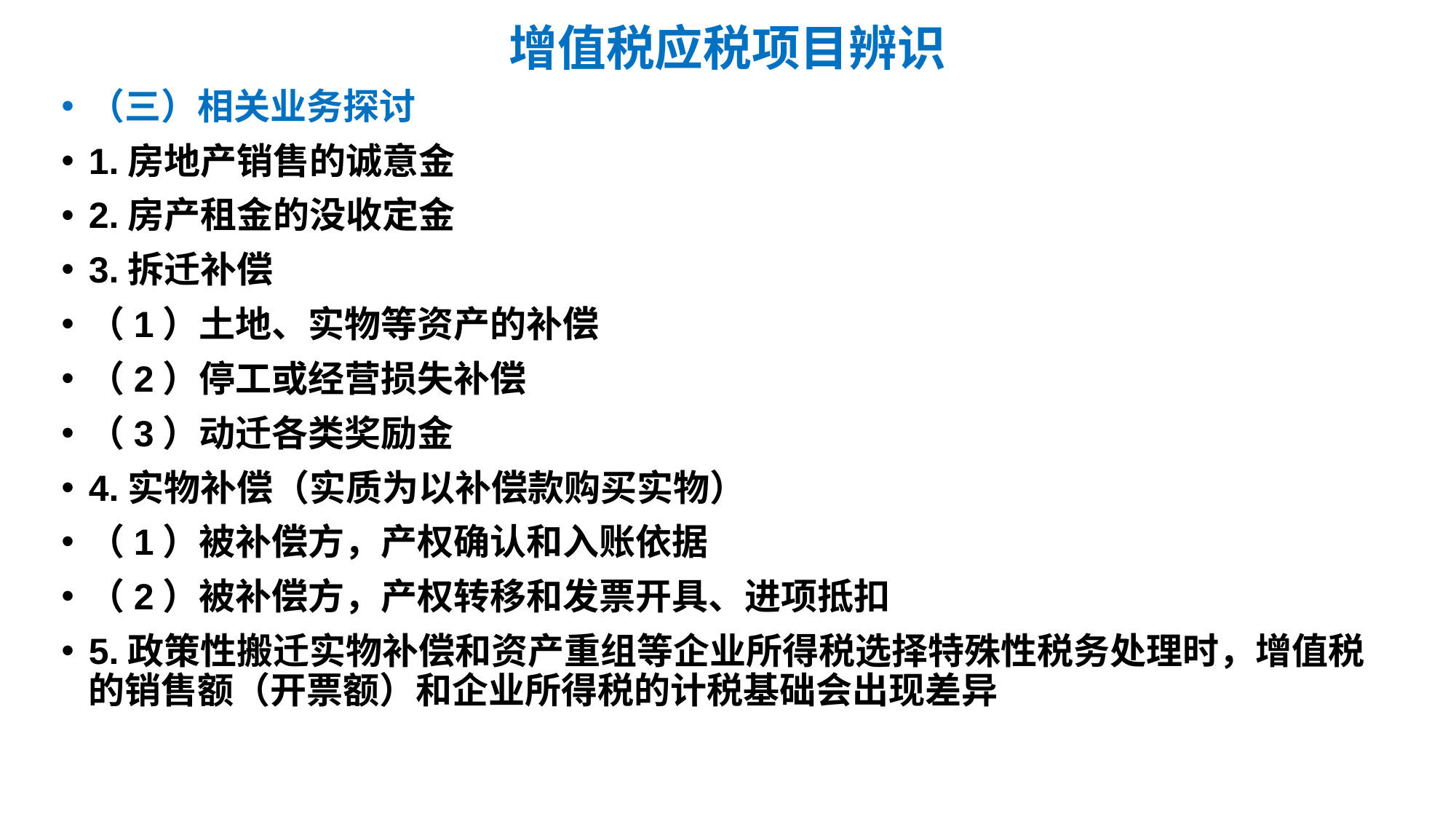

# 增值税应税项目辨识
（三）相关业务探讨
1.房地产销售的诚意金
2.房产租金的没收定金
3.拆迁补偿
（1）土地、实物等资产的补偿
（2）停工或经营损失补偿
（3）动迁各类奖励金
4.实物补偿（实质为以补偿款购买实物）
（1）被补偿方，产权确认和入账依据
（2）被补偿方，产权转移和发票开具、进项抵扣
5.政策性搬迁实物补偿和资产重组等企业所得税选择特殊性税务处理时，增值税的销售额（开票额）和企业所得税的计税基础会出现差异